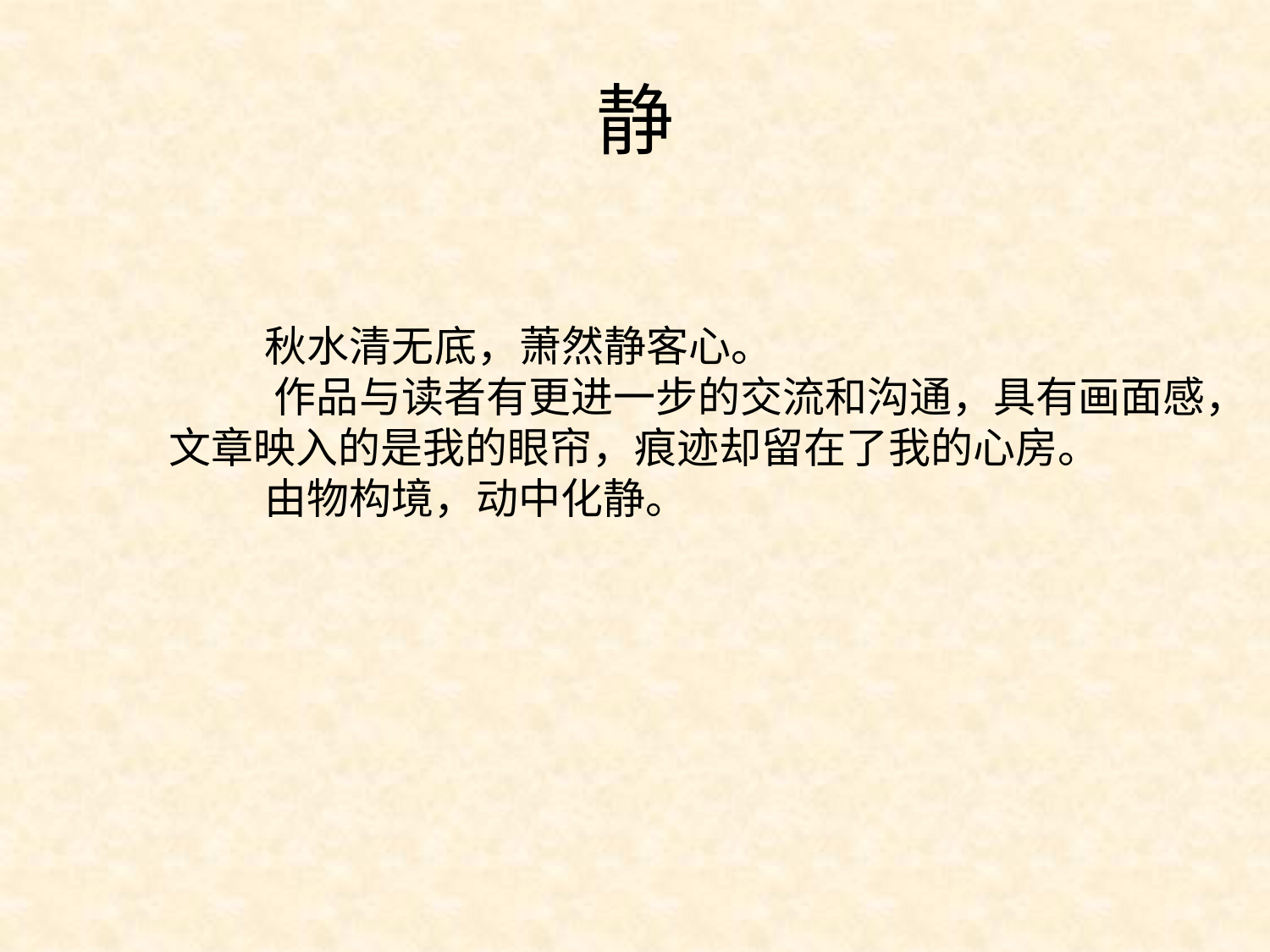

# 静
         秋水清无底，萧然静客心。
          作品与读者有更进一步的交流和沟通，具有画面感，
文章映入的是我的眼帘，痕迹却留在了我的心房。
         由物构境，动中化静。